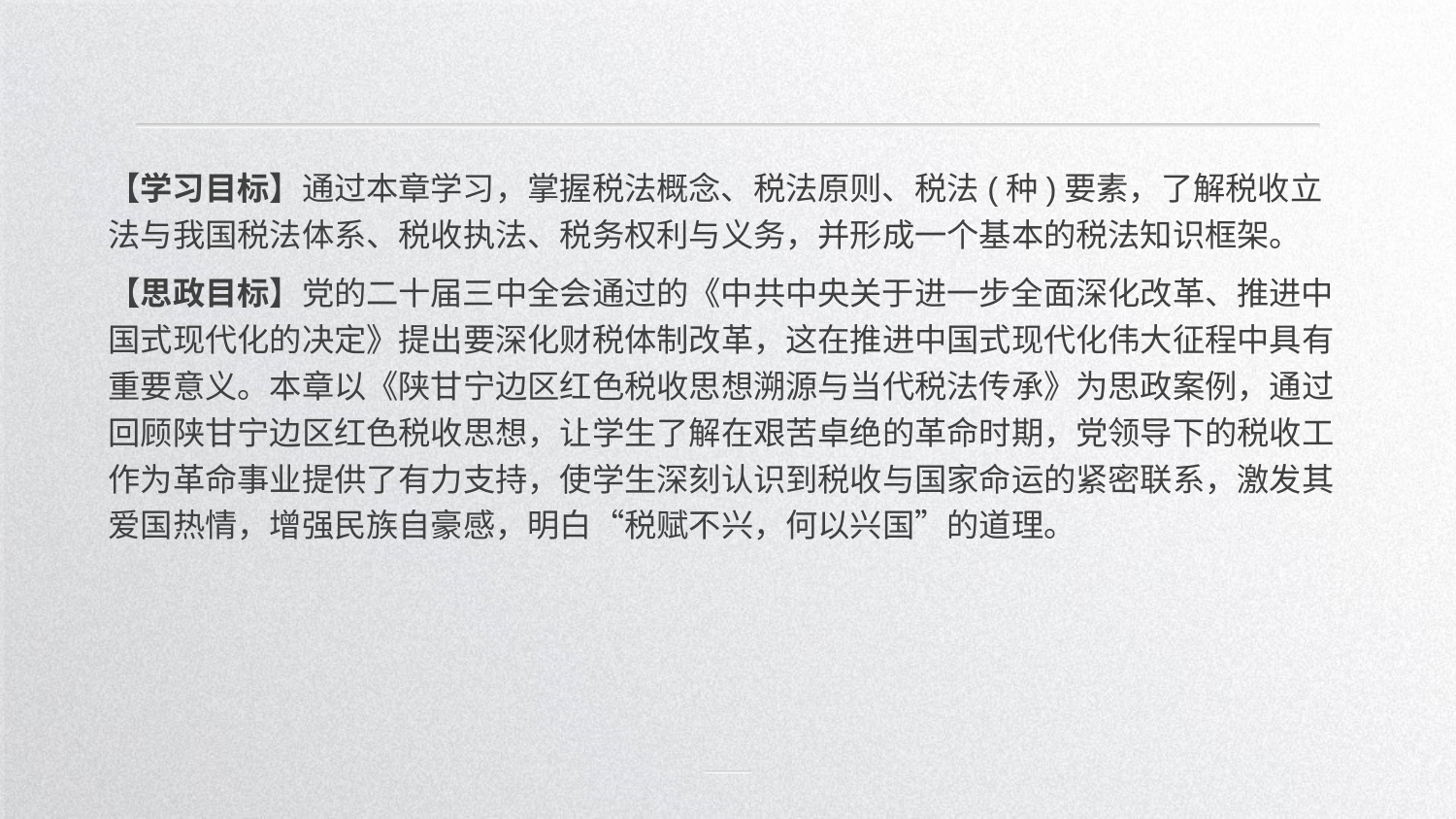

【学习目标】通过本章学习，掌握税法概念、税法原则、税法(种)要素，了解税收立法与我国税法体系、税收执法、税务权利与义务，并形成一个基本的税法知识框架。
【思政目标】党的二十届三中全会通过的《中共中央关于进一步全面深化改革、推进中国式现代化的决定》提出要深化财税体制改革，这在推进中国式现代化伟大征程中具有重要意义。本章以《陕甘宁边区红色税收思想溯源与当代税法传承》为思政案例，通过回顾陕甘宁边区红色税收思想，让学生了解在艰苦卓绝的革命时期，党领导下的税收工作为革命事业提供了有力支持，使学生深刻认识到税收与国家命运的紧密联系，激发其爱国热情，增强民族自豪感，明白“税赋不兴，何以兴国”的道理。